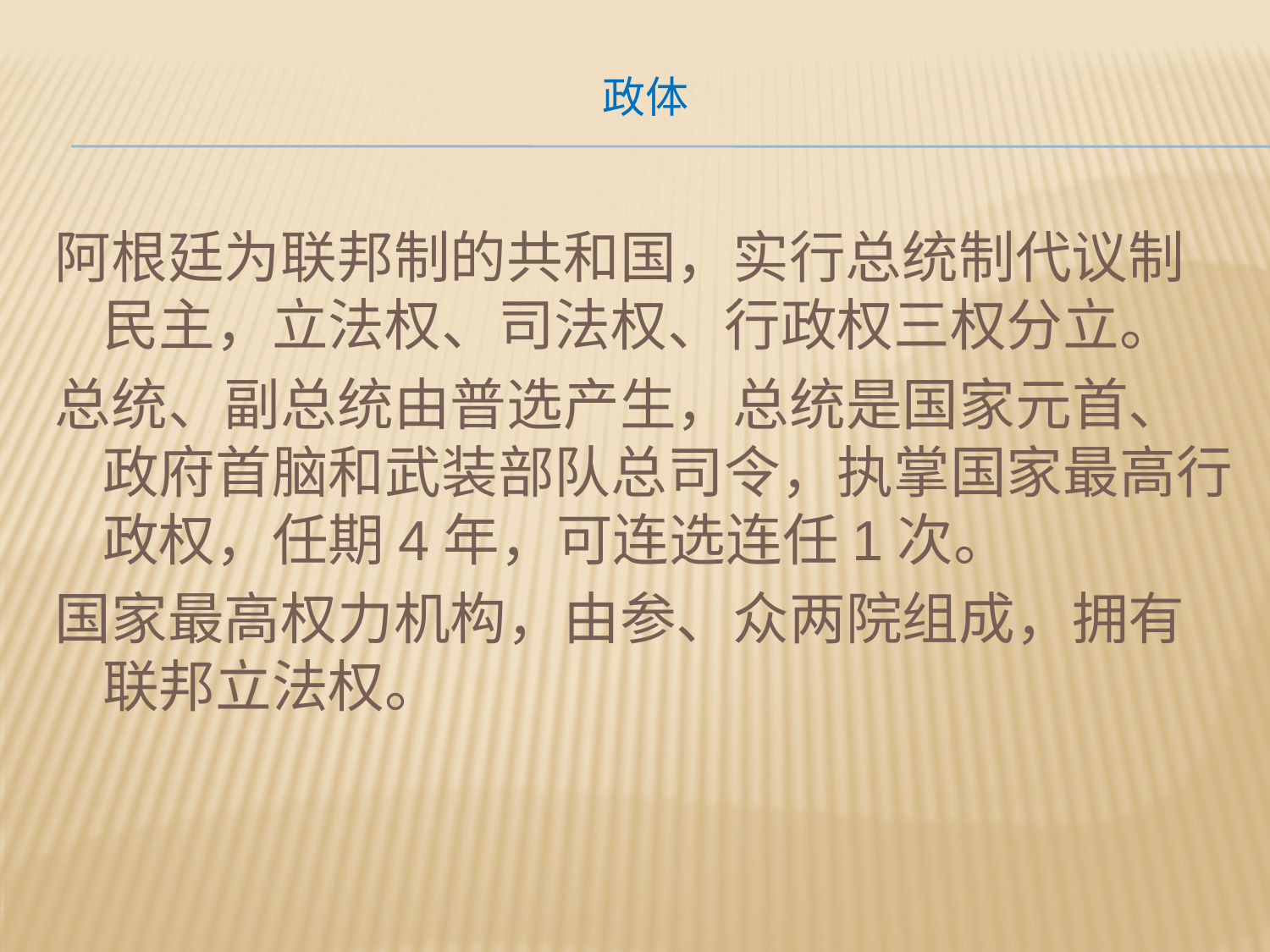

# 政体
阿根廷为联邦制的共和国，实行总统制代议制民主，立法权、司法权、行政权三权分立。
总统、副总统由普选产生，总统是国家元首、政府首脑和武装部队总司令，执掌国家最高行政权，任期4年，可连选连任1次。
国家最高权力机构，由参、众两院组成，拥有联邦立法权。